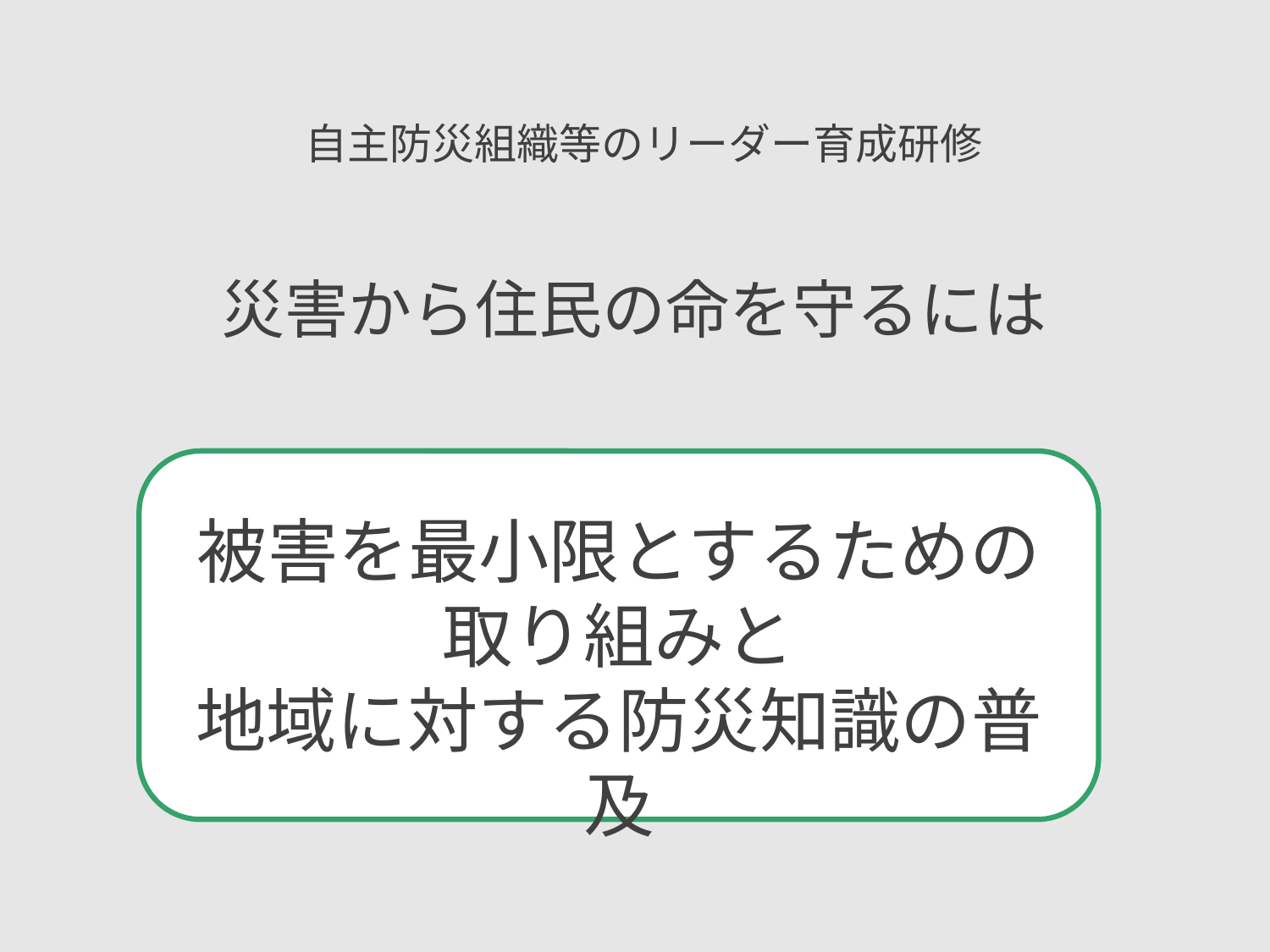

# 災害から住民の命を守るには

被害を最小限とするための
取り組みと
地域に対する防災知識の普及